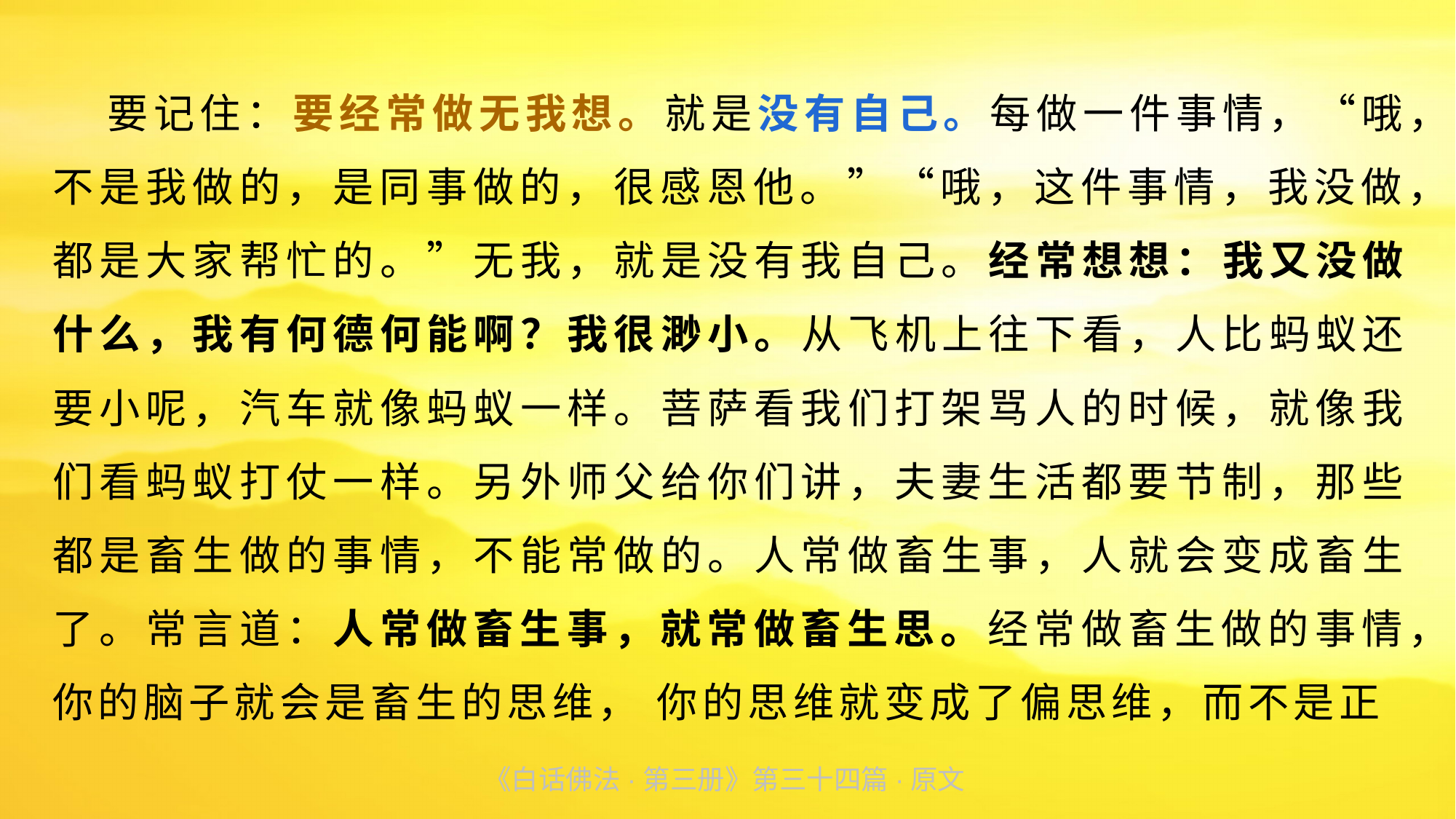

要记住：要经常做无我想。就是没有自己。每做一件事情，“哦，不是我做的，是同事做的，很感恩他。”“哦，这件事情，我没做，都是大家帮忙的。”无我，就是没有我自己。经常想想：我又没做什么，我有何德何能啊？我很渺小。从飞机上往下看，人比蚂蚁还要小呢，汽车就像蚂蚁一样。菩萨看我们打架骂人的时候，就像我们看蚂蚁打仗一样。另外师父给你们讲，夫妻生活都要节制，那些都是畜生做的事情，不能常做的。人常做畜生事，人就会变成畜生了。常言道：人常做畜生事，就常做畜生思。经常做畜生做的事情，你的脑子就会是畜生的思维， 你的思维就变成了偏思维，而不是正
《白话佛法·第三册》第三十四篇·原文